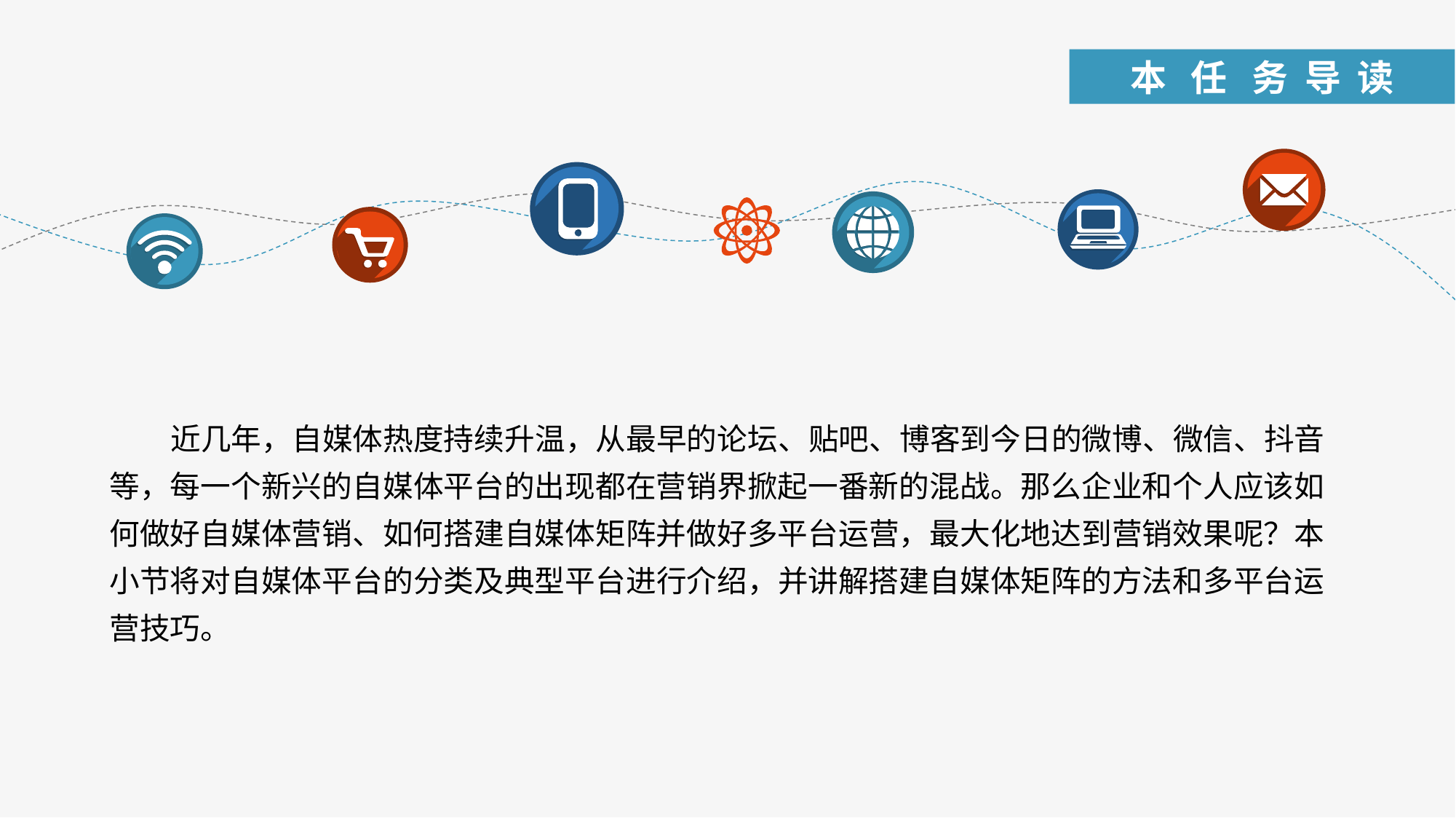

本   任   务  导  读

        近几年，自媒体热度持续升温，从最早的论坛、贴吧、博客到今日的微博、微信、抖音等，每一个新兴的自媒体平台的出现都在营销界掀起一番新的混战。那么企业和个人应该如何做好自媒体营销、如何搭建自媒体矩阵并做好多平台运营，最大化地达到营销效果呢？本小节将对自媒体平台的分类及典型平台进行介绍，并讲解搭建自媒体矩阵的方法和多平台运营技巧。